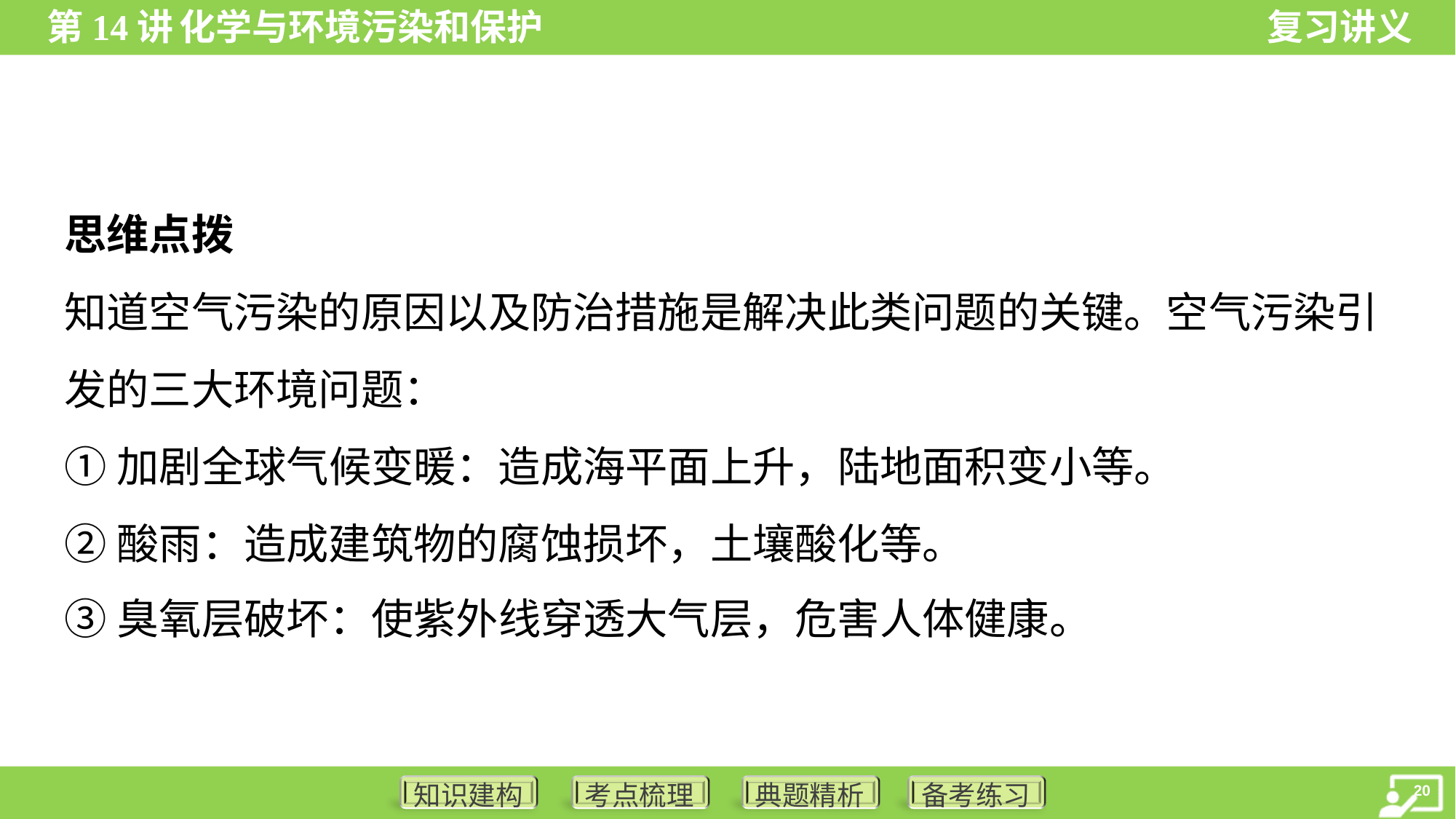

思维点拨
知道空气污染的原因以及防治措施是解决此类问题的关键。空气污染引
发的三大环境问题：
①加剧全球气候变暖：造成海平面上升，陆地面积变小等。
②酸雨：造成建筑物的腐蚀损坏，土壤酸化等。
③臭氧层破坏：使紫外线穿透大气层，危害人体健康。